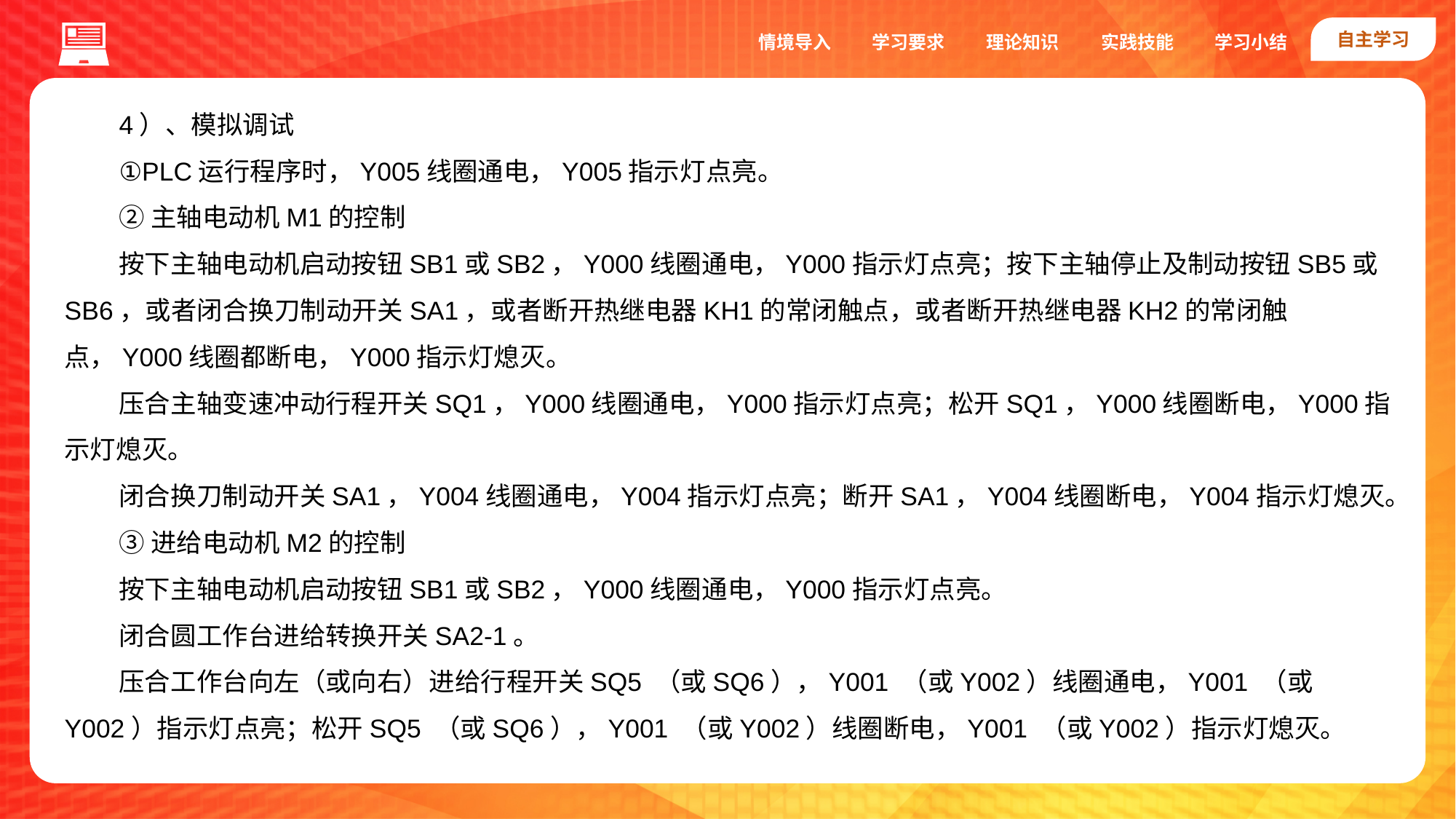

自主学习
实践技能
情境导入
学习要求
理论知识
学习小结

4）、模拟调试
①PLC运行程序时，Y005线圈通电，Y005指示灯点亮。
②主轴电动机M1的控制
按下主轴电动机启动按钮SB1或SB2，Y000线圈通电，Y000指示灯点亮；按下主轴停止及制动按钮SB5或SB6，或者闭合换刀制动开关SA1，或者断开热继电器KH1的常闭触点，或者断开热继电器KH2的常闭触点，Y000线圈都断电，Y000指示灯熄灭。
压合主轴变速冲动行程开关SQ1，Y000线圈通电，Y000指示灯点亮；松开SQ1，Y000线圈断电，Y000指示灯熄灭。
闭合换刀制动开关SA1，Y004线圈通电，Y004指示灯点亮；断开SA1，Y004线圈断电，Y004指示灯熄灭。
③进给电动机M2的控制
按下主轴电动机启动按钮SB1或SB2，Y000线圈通电，Y000指示灯点亮。
闭合圆工作台进给转换开关SA2-1。
压合工作台向左（或向右）进给行程开关SQ5 （或SQ6），Y001 （或Y002）线圈通电，Y001 （或Y002）指示灯点亮；松开SQ5 （或SQ6），Y001 （或Y002）线圈断电，Y001 （或Y002）指示灯熄灭。